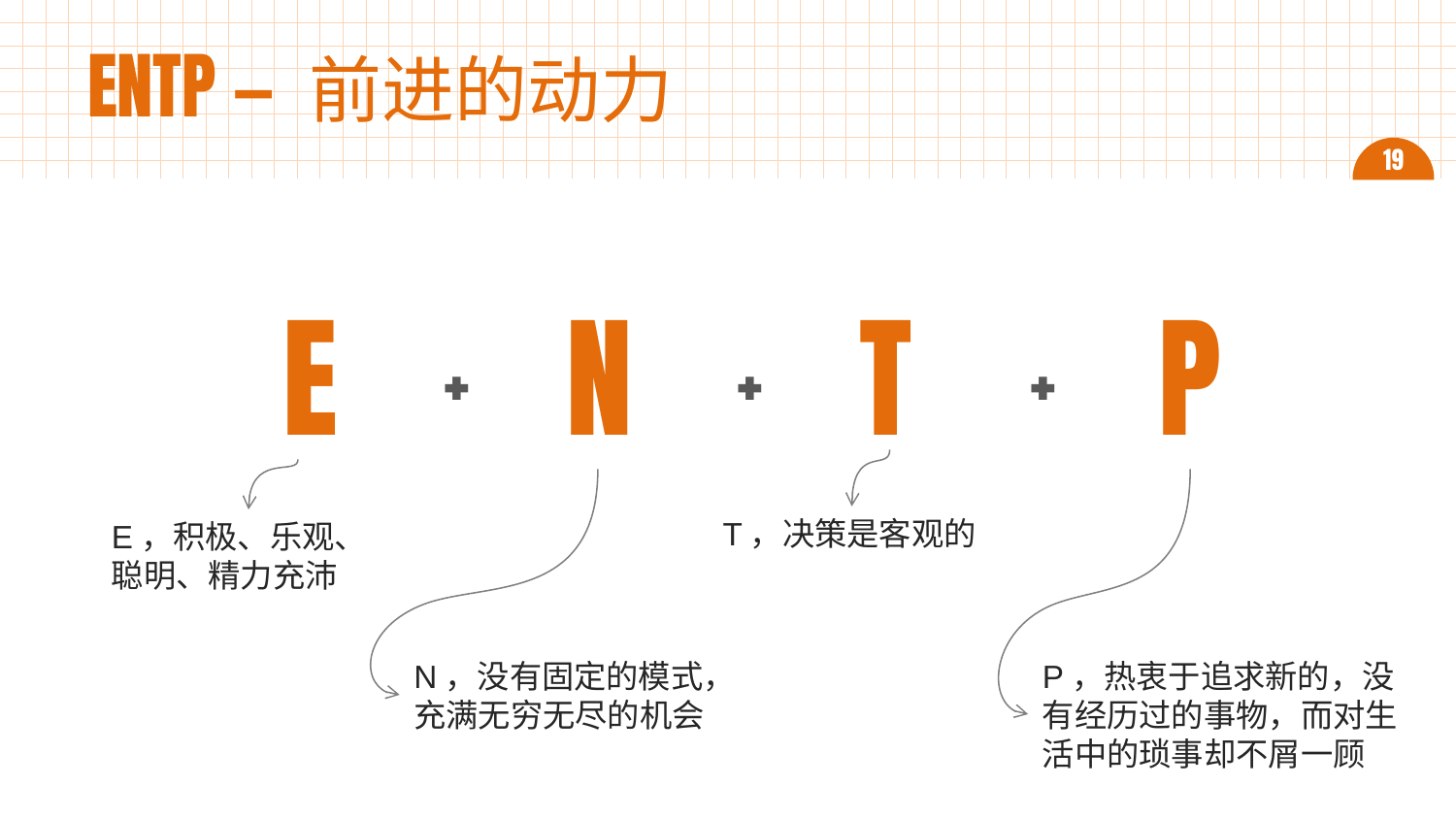

# ENTP — 前进的动力
19
E
N
T
P
+
+
+
T，决策是客观的
E，积极、乐观、聪明、精力充沛
N，没有固定的模式，充满无穷无尽的机会
P，热衷于追求新的，没有经历过的事物，而对生活中的琐事却不屑一顾